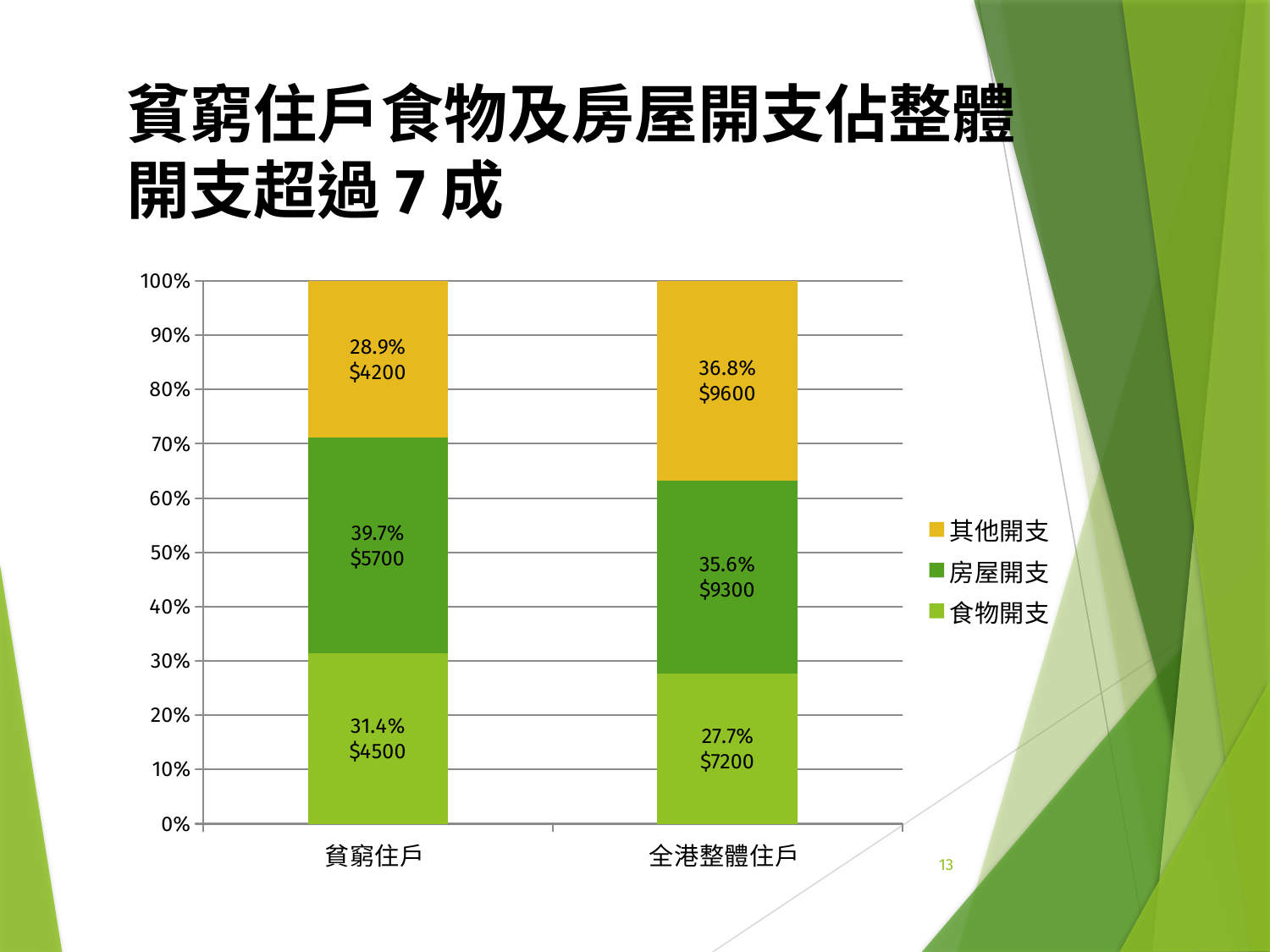

貧窮住戶食物及房屋開支佔整體開支超過7成

### Chart

| Category | 食物開支 | 房屋開支 | 其他開支 |
|---|---|---|---|
| 貧窮住戶  | 0.3140000000000001 | 0.39700000000000013 | 0.2890000000000001 |
| 全港整體住戶  | 0.277 | 0.3560000000000001 | 0.3680000000000001 |
13